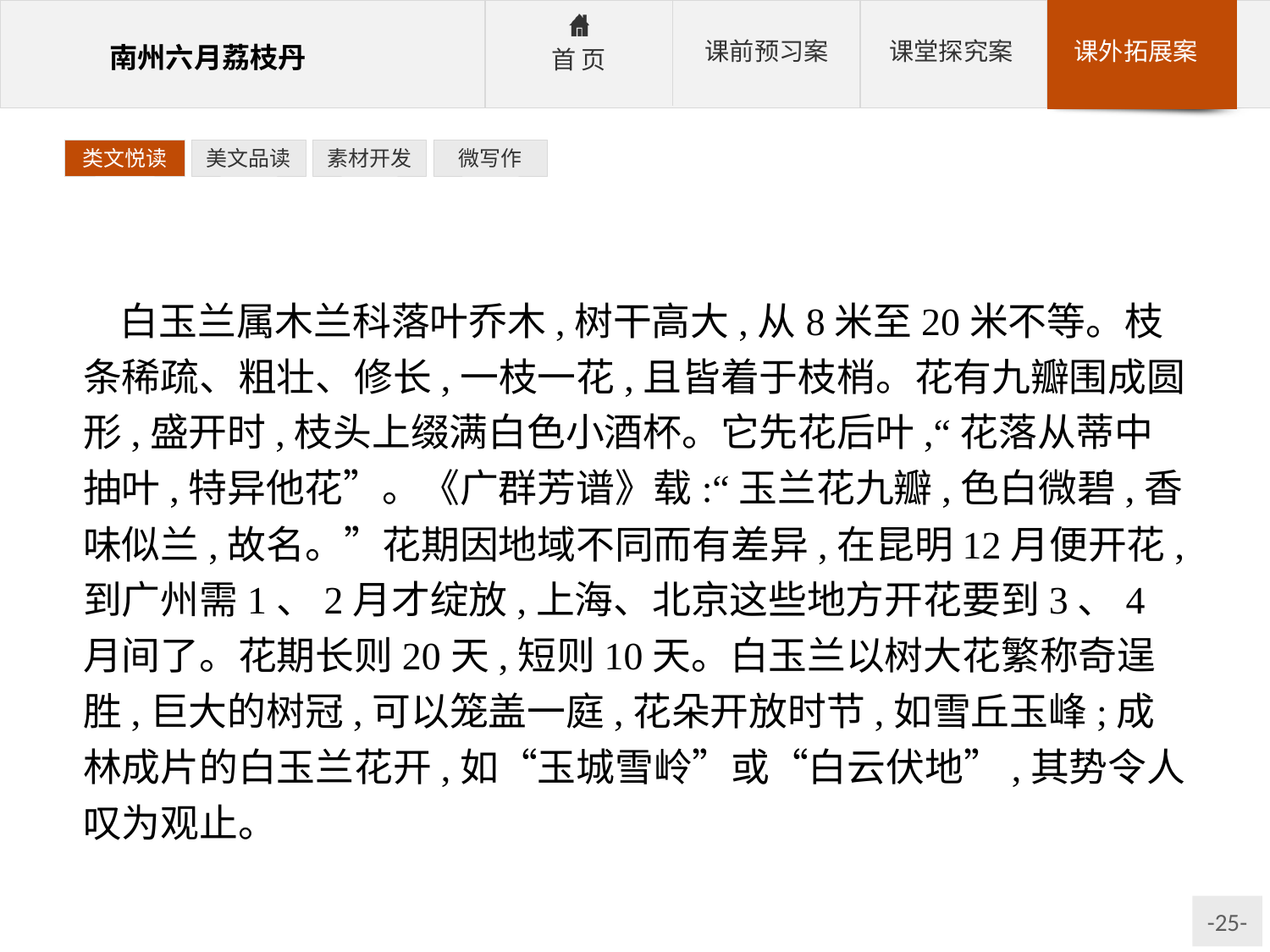

类文悦读
美文品读
素材开发
微写作
白玉兰属木兰科落叶乔木,树干高大,从8米至20米不等。枝条稀疏、粗壮、修长,一枝一花,且皆着于枝梢。花有九瓣围成圆形,盛开时,枝头上缀满白色小酒杯。它先花后叶,“花落从蒂中抽叶,特异他花”。《广群芳谱》载:“玉兰花九瓣,色白微碧,香味似兰,故名。”花期因地域不同而有差异,在昆明12月便开花,到广州需1、2月才绽放,上海、北京这些地方开花要到3、4月间了。花期长则20天,短则10天。白玉兰以树大花繁称奇逞胜,巨大的树冠,可以笼盖一庭,花朵开放时节,如雪丘玉峰;成林成片的白玉兰花开,如“玉城雪岭”或“白云伏地”,其势令人叹为观止。